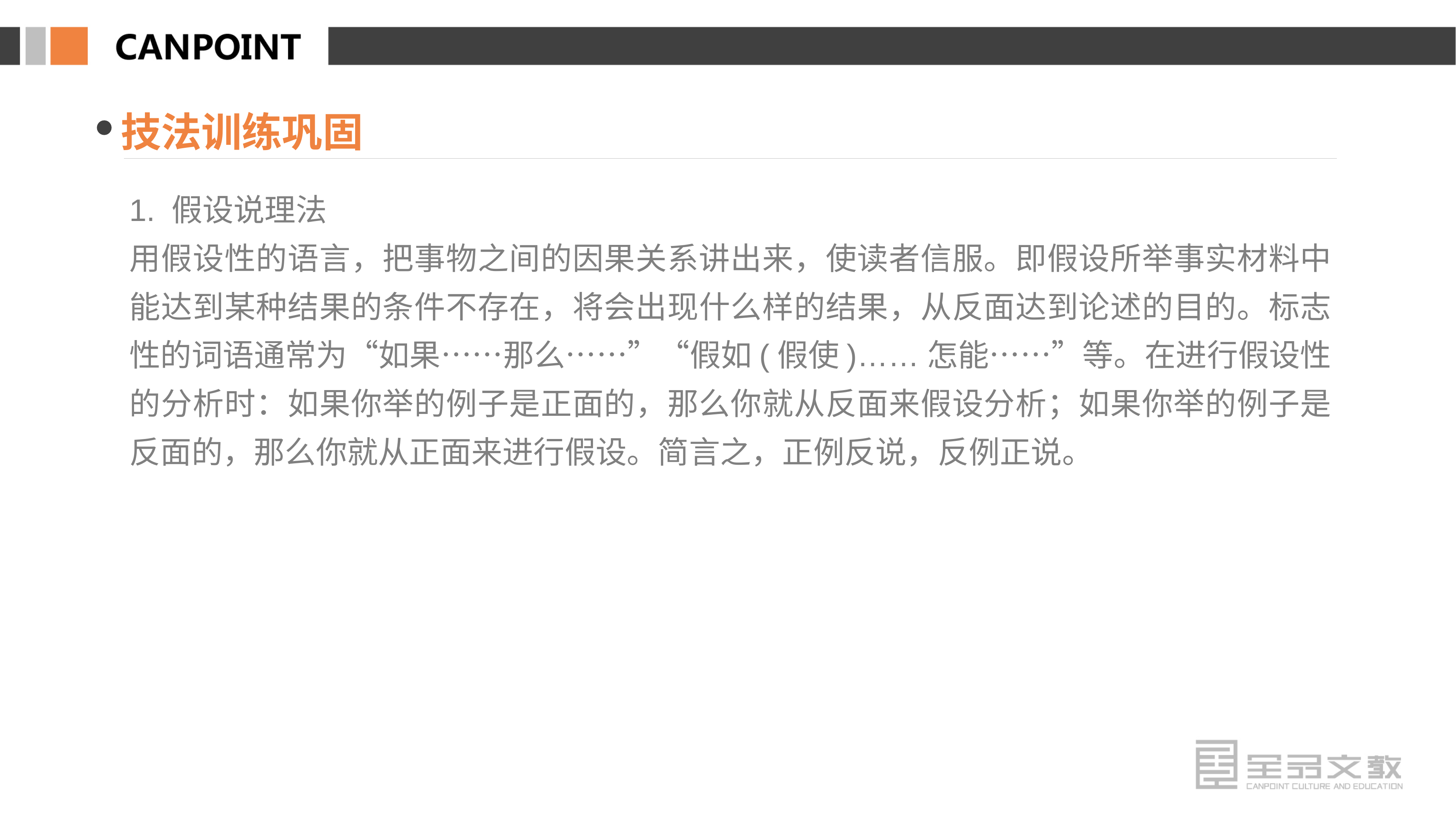

技法训练巩固

1. 假设说理法
用假设性的语言，把事物之间的因果关系讲出来，使读者信服。即假设所举事实材料中能达到某种结果的条件不存在，将会出现什么样的结果，从反面达到论述的目的。标志性的词语通常为“如果……那么……”“假如(假使)……怎能……”等。在进行假设性的分析时：如果你举的例子是正面的，那么你就从反面来假设分析；如果你举的例子是反面的，那么你就从正面来进行假设。简言之，正例反说，反例正说。